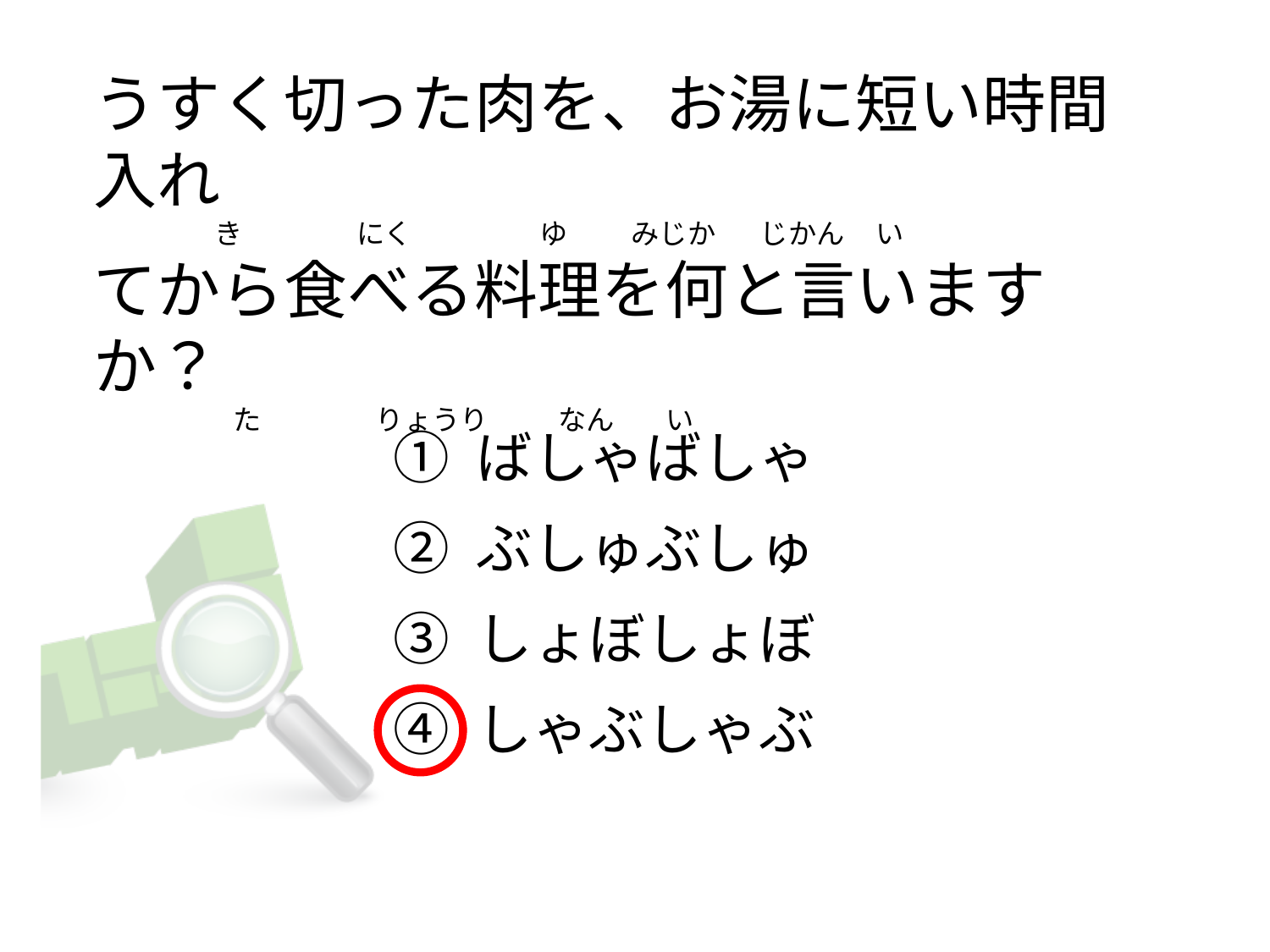

# うすく切った肉を、お湯に短い時間入れ                    き                  にく                    ゆ          みじか       じかん     い てから食べる料理を何と言いますか？                       た                  りょうり           なん        い
① ばしゃばしゃ
② ぶしゅぶしゅ
③ しょぼしょぼ
④ しゃぶしゃぶ